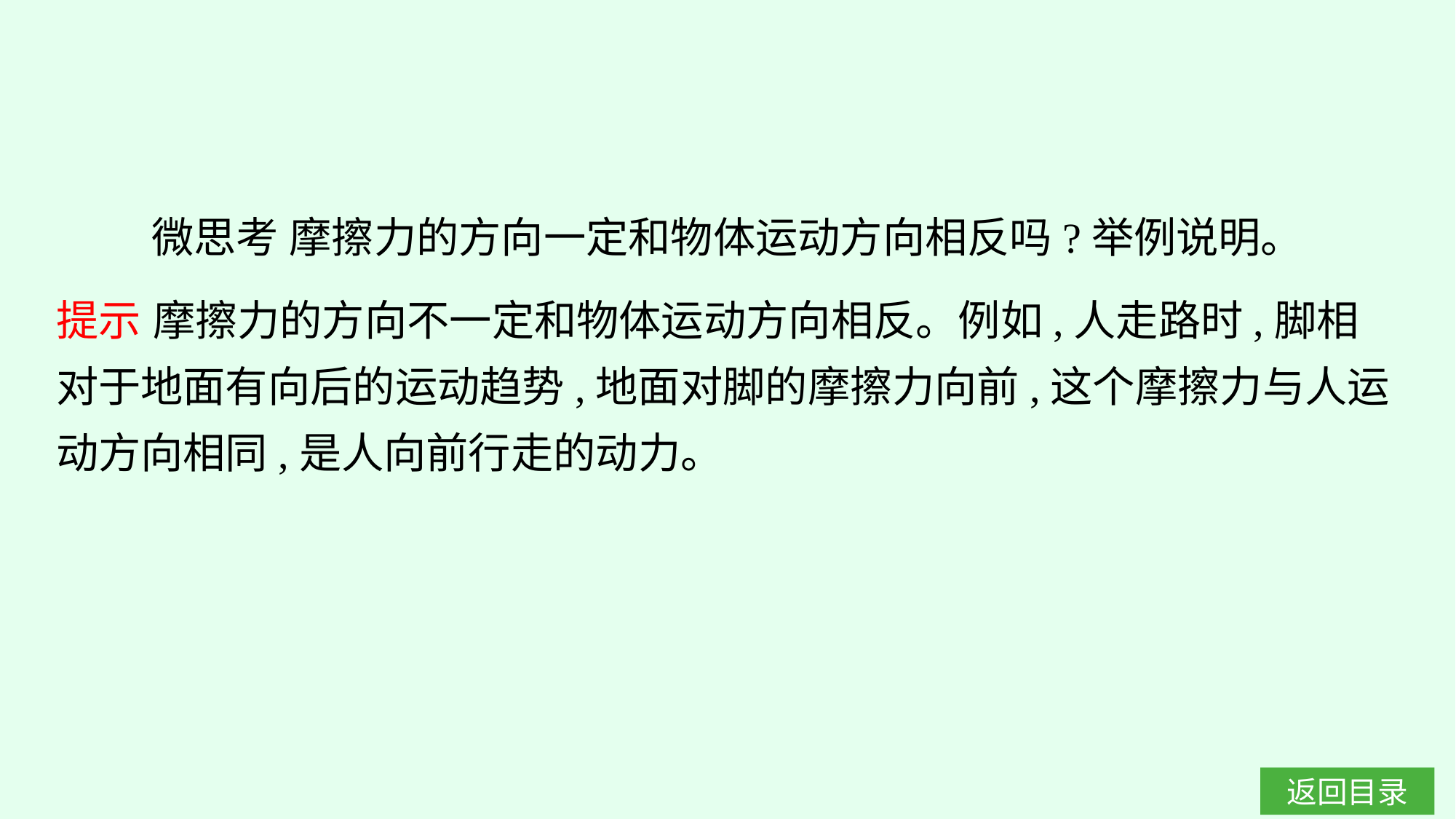

微思考 摩擦力的方向一定和物体运动方向相反吗?举例说明。
提示 摩擦力的方向不一定和物体运动方向相反。例如,人走路时,脚相对于地面有向后的运动趋势,地面对脚的摩擦力向前,这个摩擦力与人运动方向相同,是人向前行走的动力。